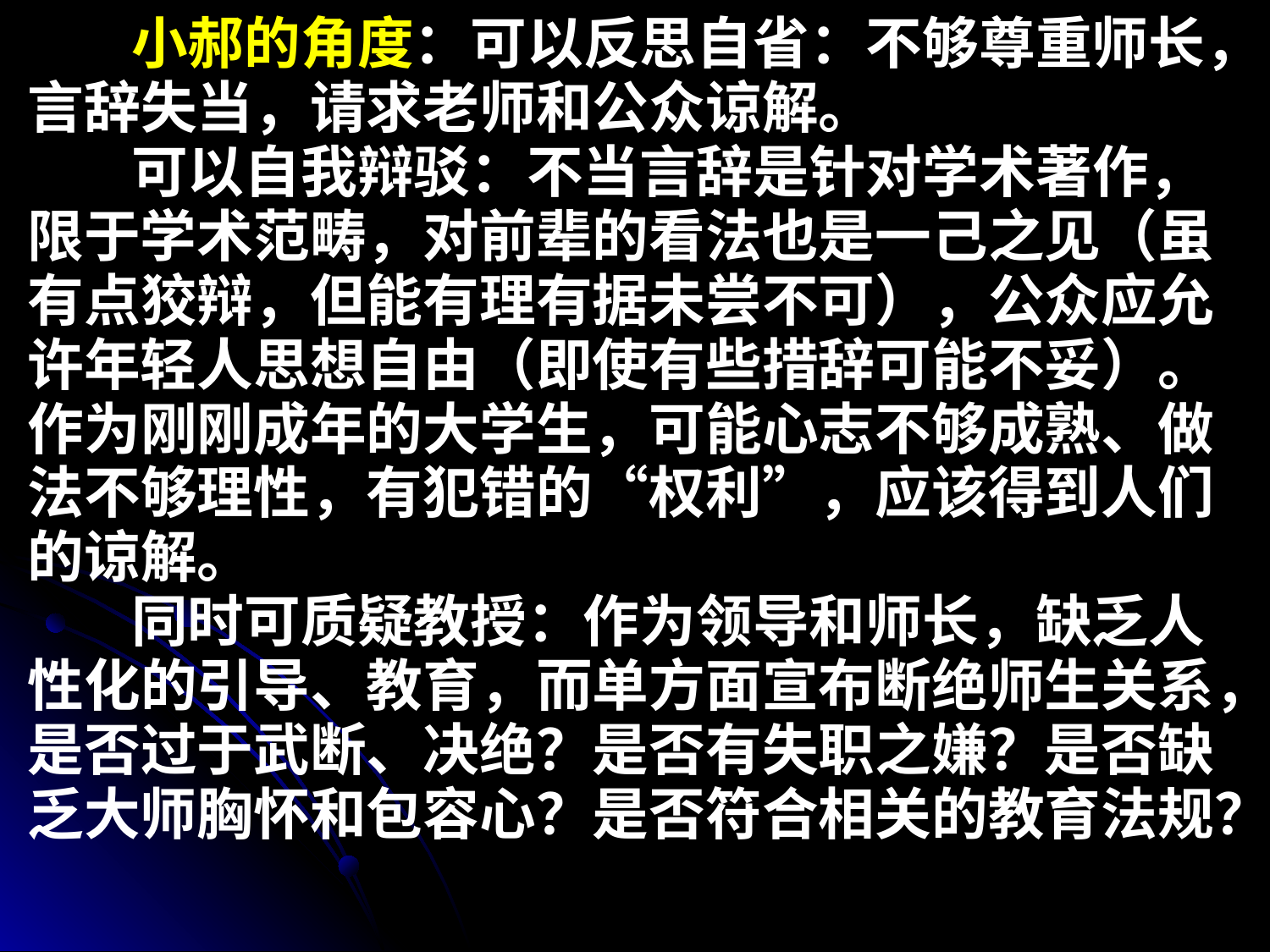

小郝的角度：可以反思自省：不够尊重师长，言辞失当，请求老师和公众谅解。
       可以自我辩驳：不当言辞是针对学术著作，限于学术范畴，对前辈的看法也是一己之见（虽有点狡辩，但能有理有据未尝不可），公众应允许年轻人思想自由（即使有些措辞可能不妥）。作为刚刚成年的大学生，可能心志不够成熟、做法不够理性，有犯错的“权利”，应该得到人们的谅解。
       同时可质疑教授：作为领导和师长，缺乏人性化的引导、教育，而单方面宣布断绝师生关系，是否过于武断、决绝？是否有失职之嫌？是否缺乏大师胸怀和包容心？是否符合相关的教育法规？